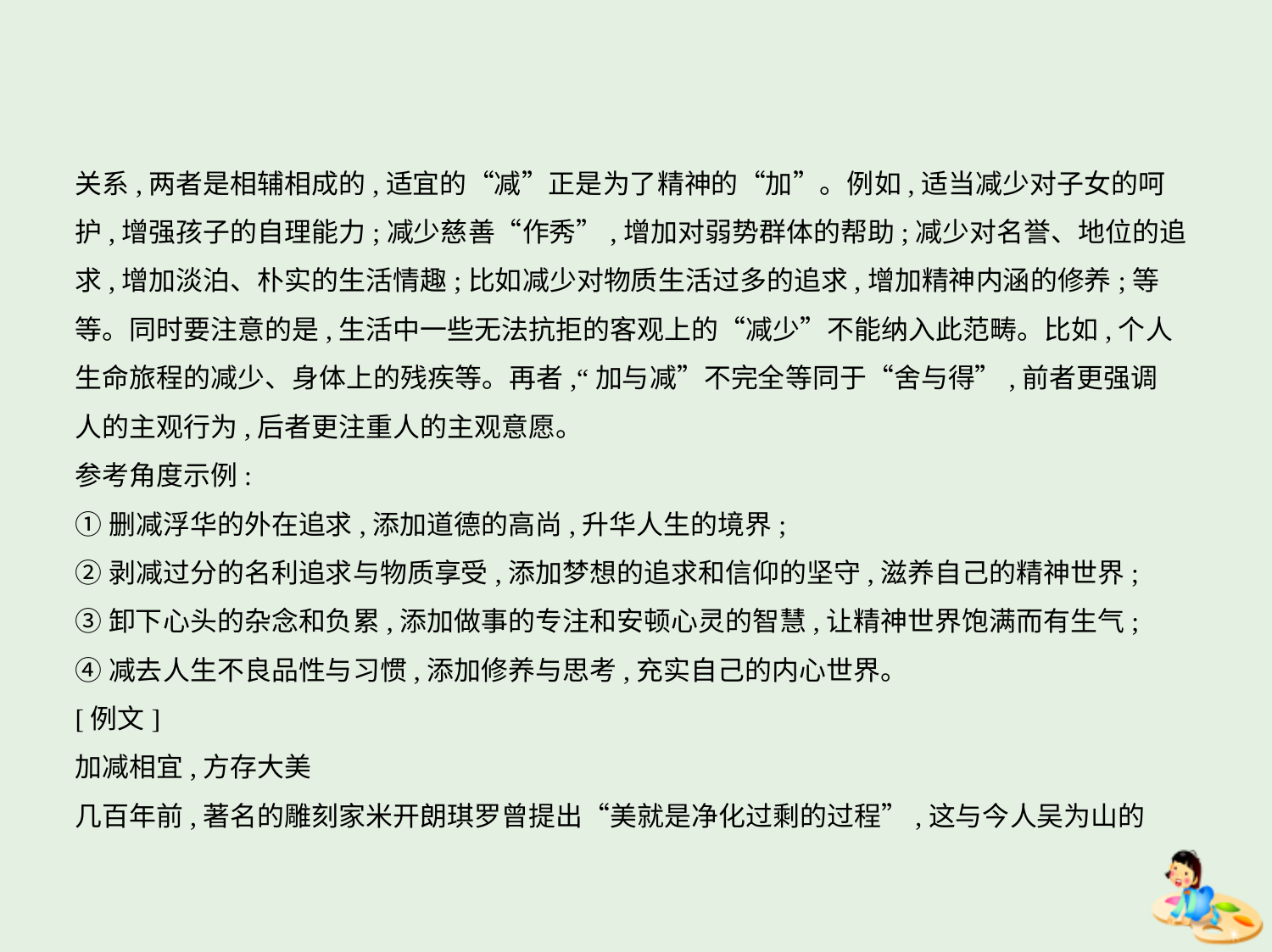

关系,两者是相辅相成的,适宜的“减”正是为了精神的“加”。例如,适当减少对子女的呵
护,增强孩子的自理能力;减少慈善“作秀”,增加对弱势群体的帮助;减少对名誉、地位的追
求,增加淡泊、朴实的生活情趣;比如减少对物质生活过多的追求,增加精神内涵的修养;等
等。同时要注意的是,生活中一些无法抗拒的客观上的“减少”不能纳入此范畴。比如,个人
生命旅程的减少、身体上的残疾等。再者,“加与减”不完全等同于“舍与得”,前者更强调
人的主观行为,后者更注重人的主观意愿。
参考角度示例:
①删减浮华的外在追求,添加道德的高尚,升华人生的境界;
②剥减过分的名利追求与物质享受,添加梦想的追求和信仰的坚守,滋养自己的精神世界;
③卸下心头的杂念和负累,添加做事的专注和安顿心灵的智慧,让精神世界饱满而有生气;
④减去人生不良品性与习惯,添加修养与思考,充实自己的内心世界。
[例文]
加减相宜,方存大美
几百年前,著名的雕刻家米开朗琪罗曾提出“美就是净化过剩的过程”,这与今人吴为山的